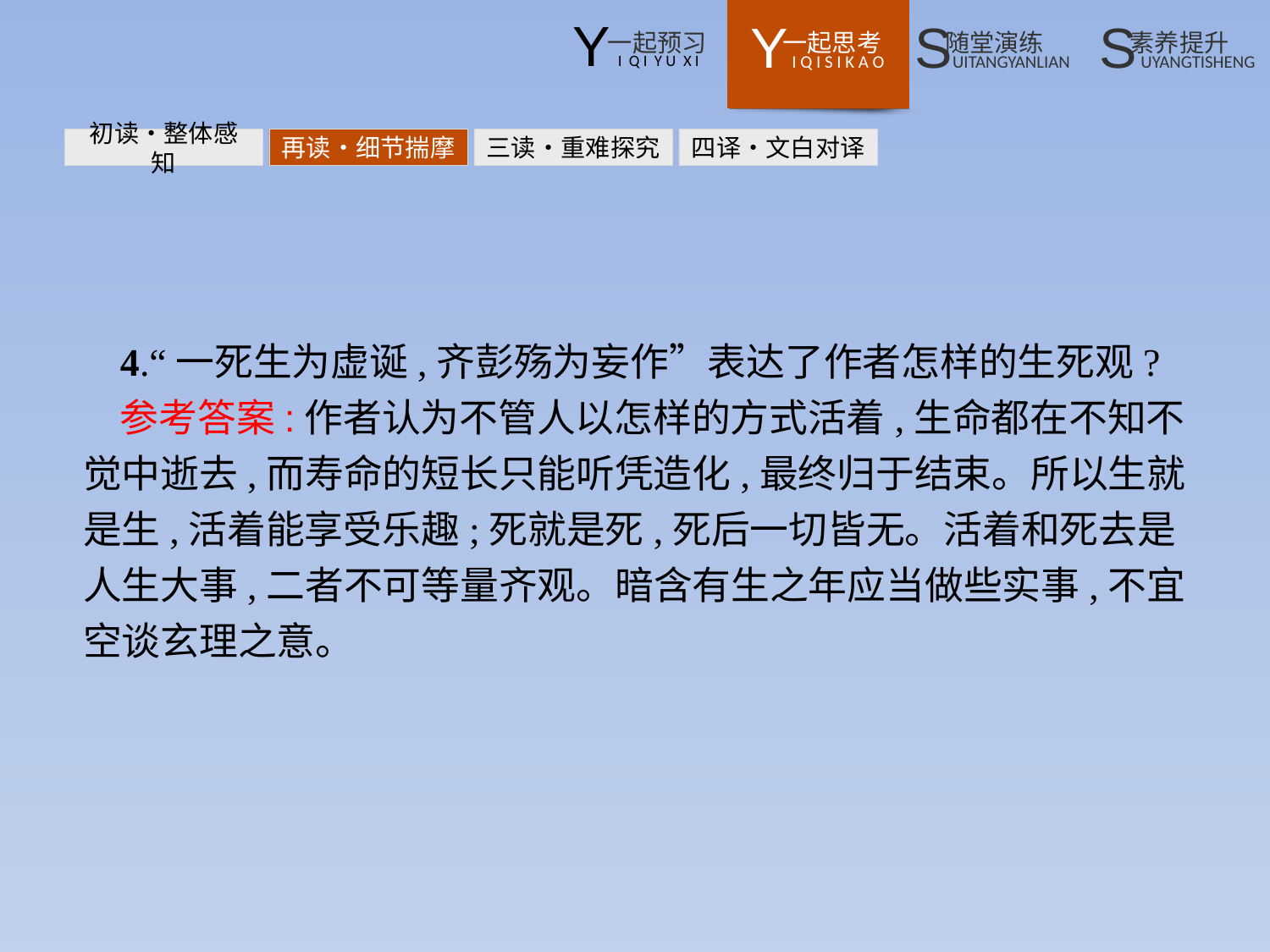

初读•整体感知
再读•细节揣摩
三读•重难探究
四译•文白对译
4.“一死生为虚诞,齐彭殇为妄作”表达了作者怎样的生死观?
参考答案:作者认为不管人以怎样的方式活着,生命都在不知不觉中逝去,而寿命的短长只能听凭造化,最终归于结束。所以生就是生,活着能享受乐趣;死就是死,死后一切皆无。活着和死去是人生大事,二者不可等量齐观。暗含有生之年应当做些实事,不宜空谈玄理之意。